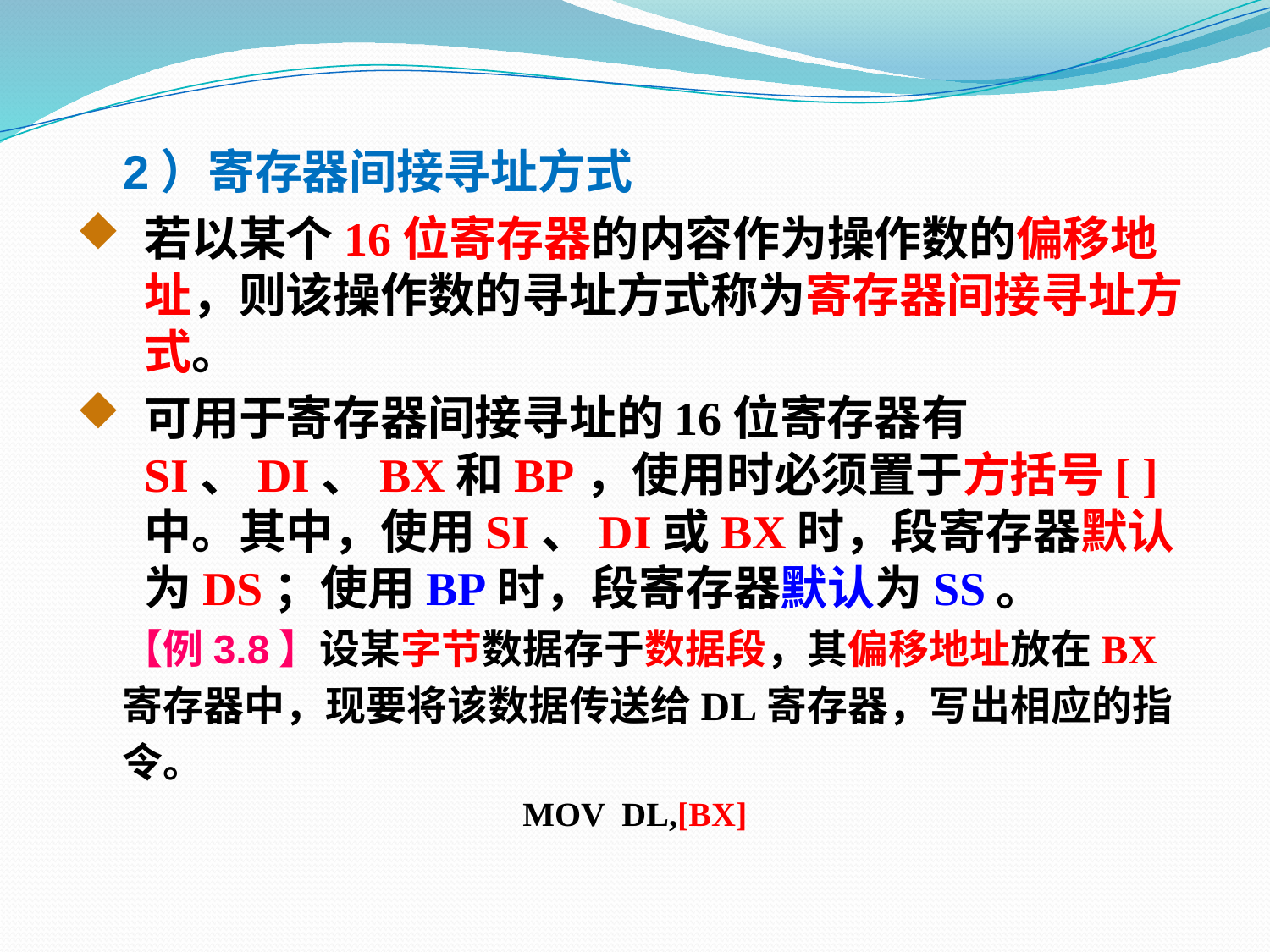

2）寄存器间接寻址方式
若以某个16位寄存器的内容作为操作数的偏移地址，则该操作数的寻址方式称为寄存器间接寻址方式。
可用于寄存器间接寻址的16位寄存器有SI、DI、BX和BP，使用时必须置于方括号[ ]中。其中，使用SI、DI或BX时，段寄存器默认为DS；使用BP时，段寄存器默认为SS。
    【例3.8】设某字节数据存于数据段，其偏移地址放在BX
    寄存器中，现要将该数据传送给DL寄存器，写出相应的指
    令。
MOV  DL,[BX]